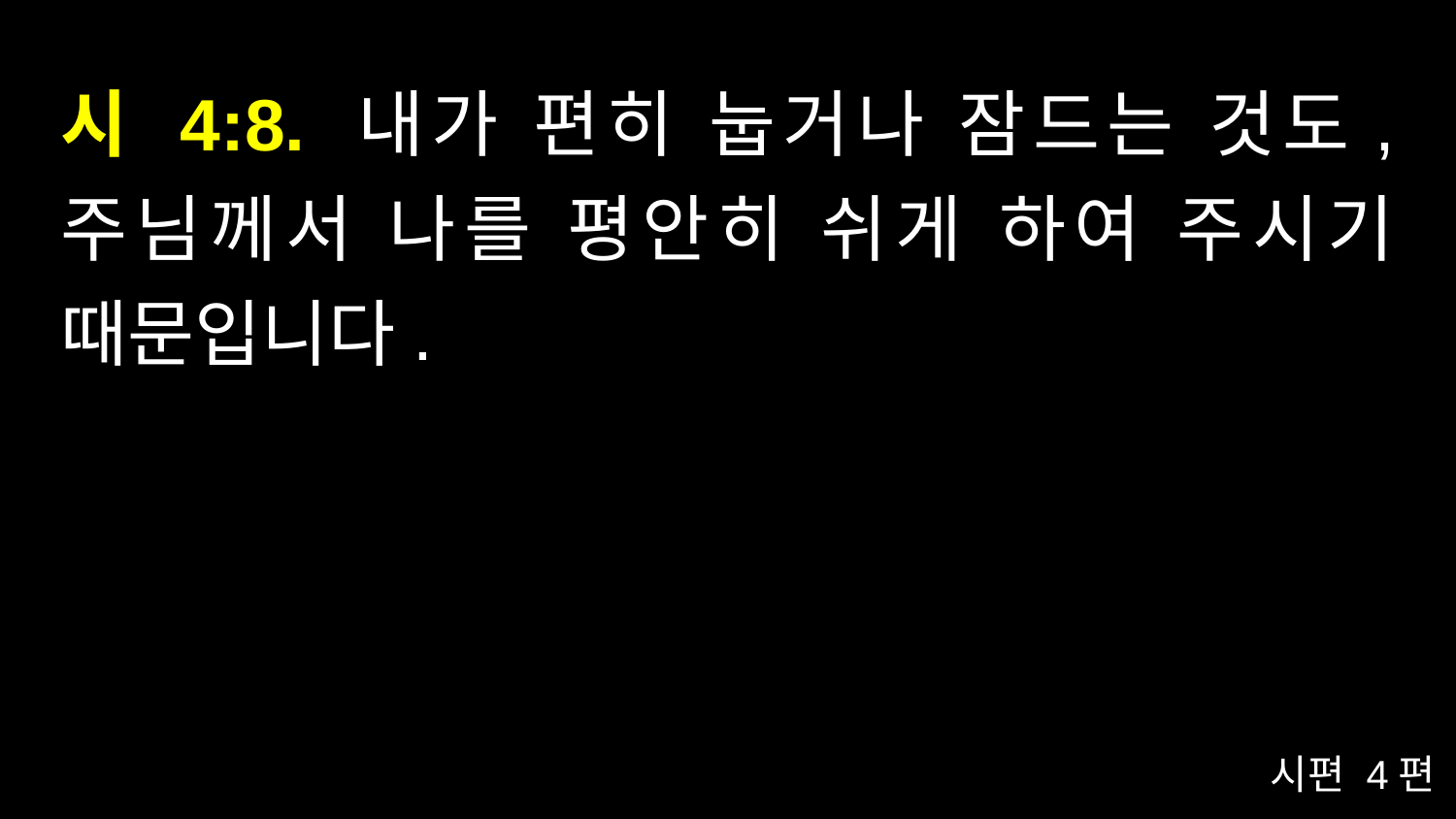

# 시 4:8. 내가 편히 눕거나 잠드는 것도, 주님께서 나를 평안히 쉬게 하여 주시기 때문입니다.
시편 4편